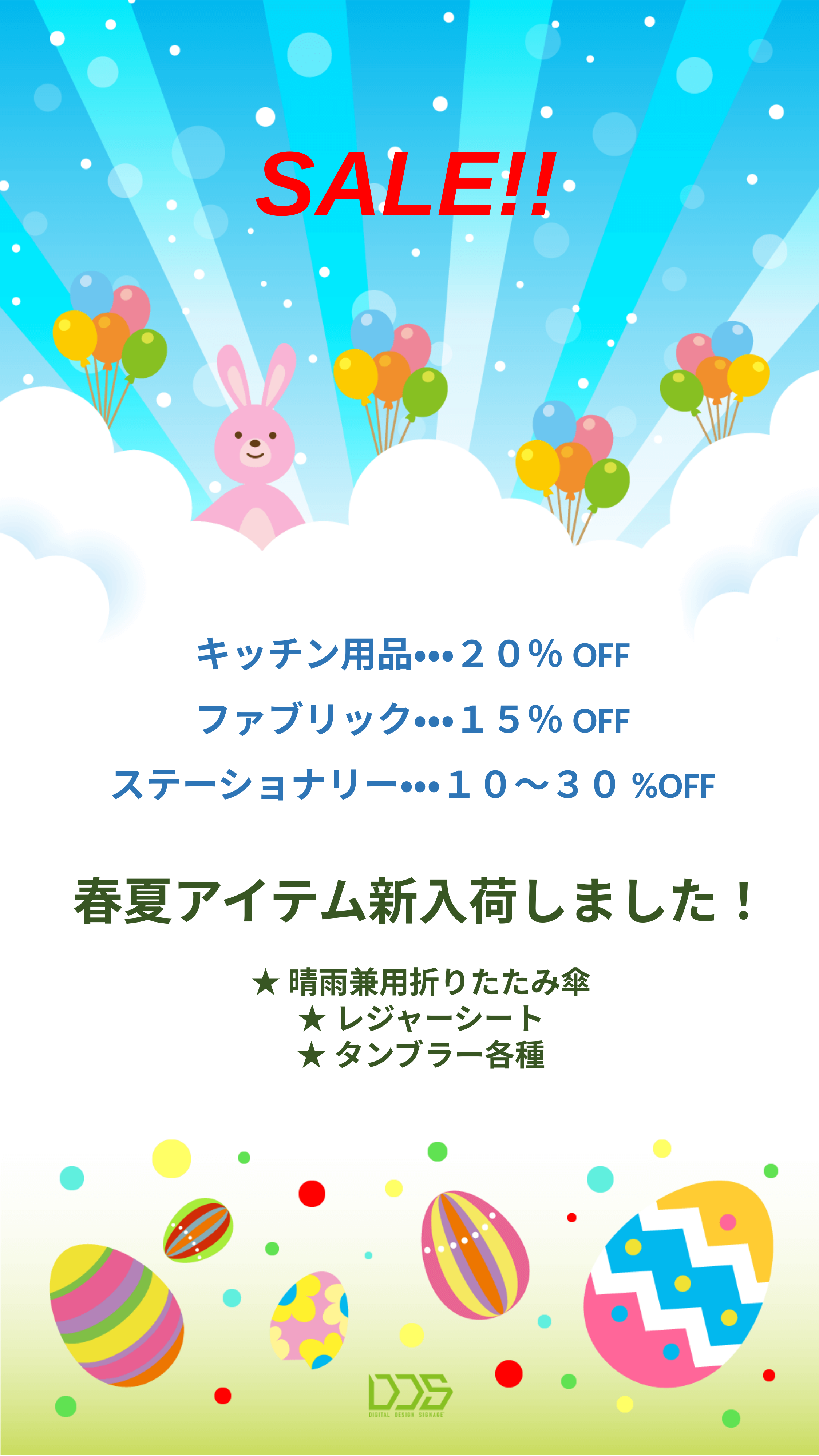

SALE!!
キッチン用品・・・２０％OFF
ファブリック・・・１５％OFF
ステーショナリー・・・１０～３０%OFF
春夏アイテム新入荷しました！
★晴雨兼用折りたたみ傘
★レジャーシート
★タンブラー各種